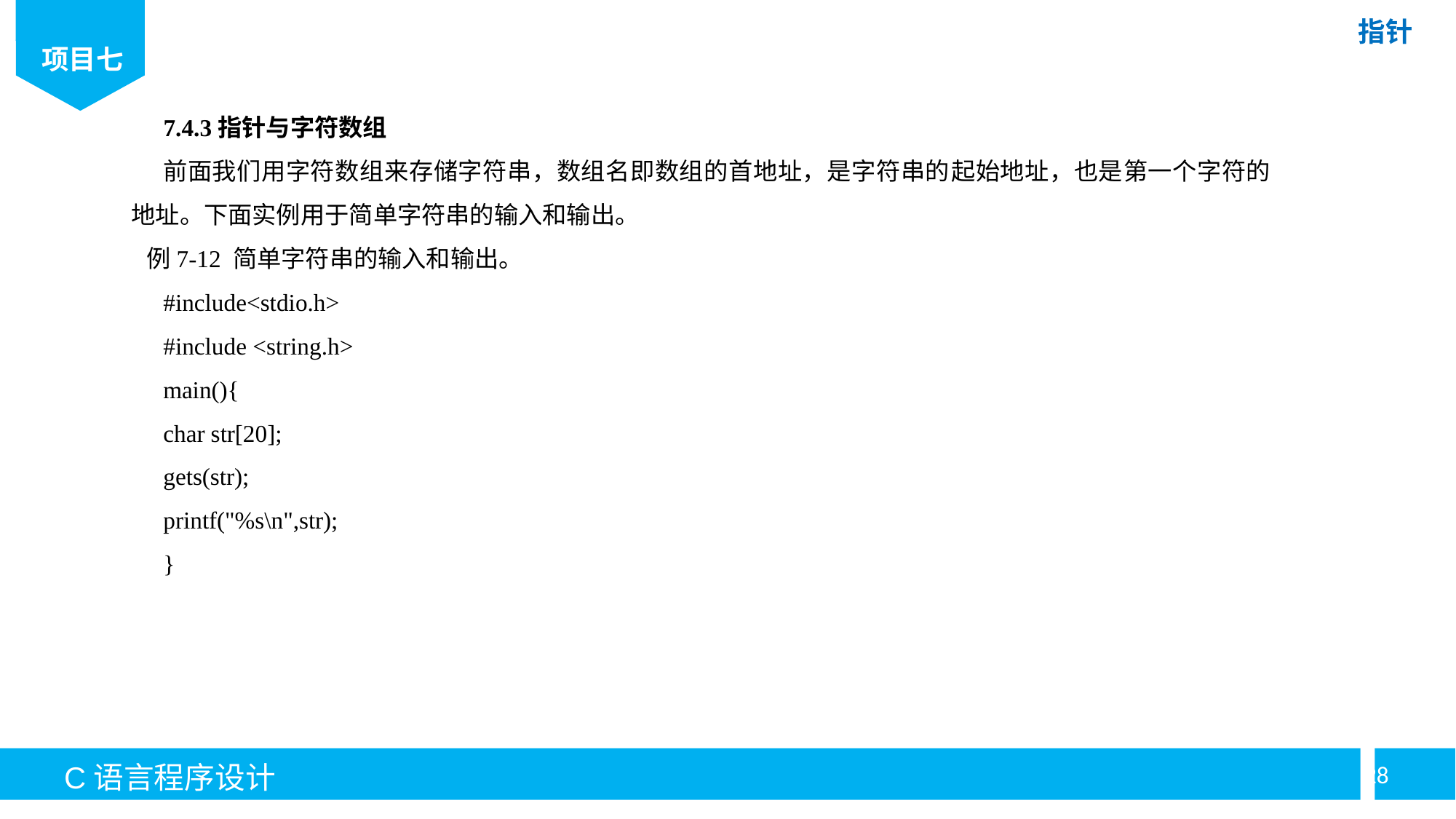

7.4.3指针与字符数组
前面我们用字符数组来存储字符串，数组名即数组的首地址，是字符串的起始地址，也是第一个字符的地址。下面实例用于简单字符串的输入和输出。
例7-12 简单字符串的输入和输出。
#include<stdio.h>
#include <string.h>
main(){
char str[20];
gets(str);
printf("%s\n",str);
}